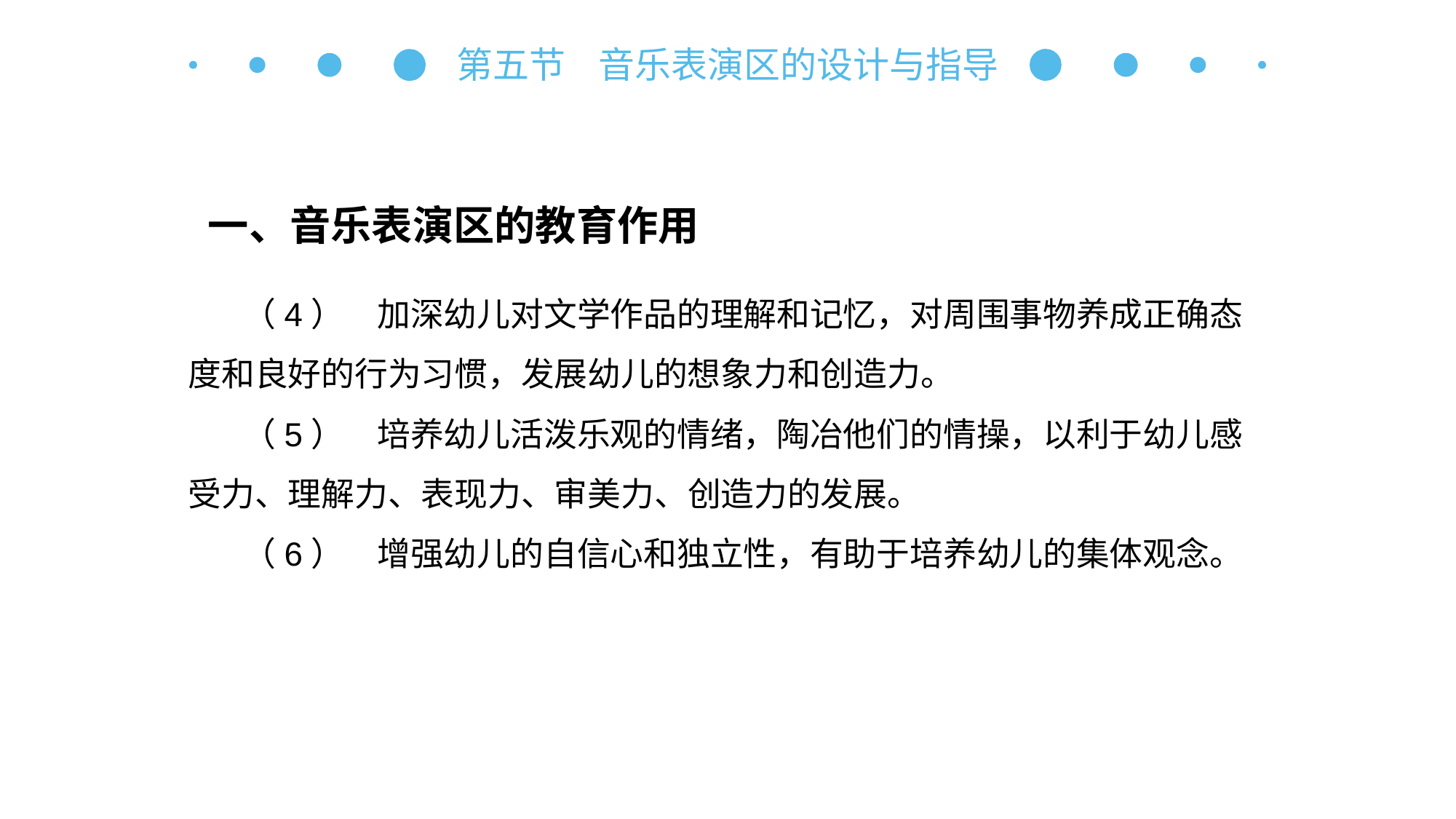

第五节    音乐表演区的设计与指导

一、音乐表演区的教育作用
（4）　加深幼儿对文学作品的理解和记忆，对周围事物养成正确态度和良好的行为习惯，发展幼儿的想象力和创造力。
（5）　培养幼儿活泼乐观的情绪，陶冶他们的情操，以利于幼儿感受力、理解力、表现力、审美力、创造力的发展。
（6）　增强幼儿的自信心和独立性，有助于培养幼儿的集体观念。